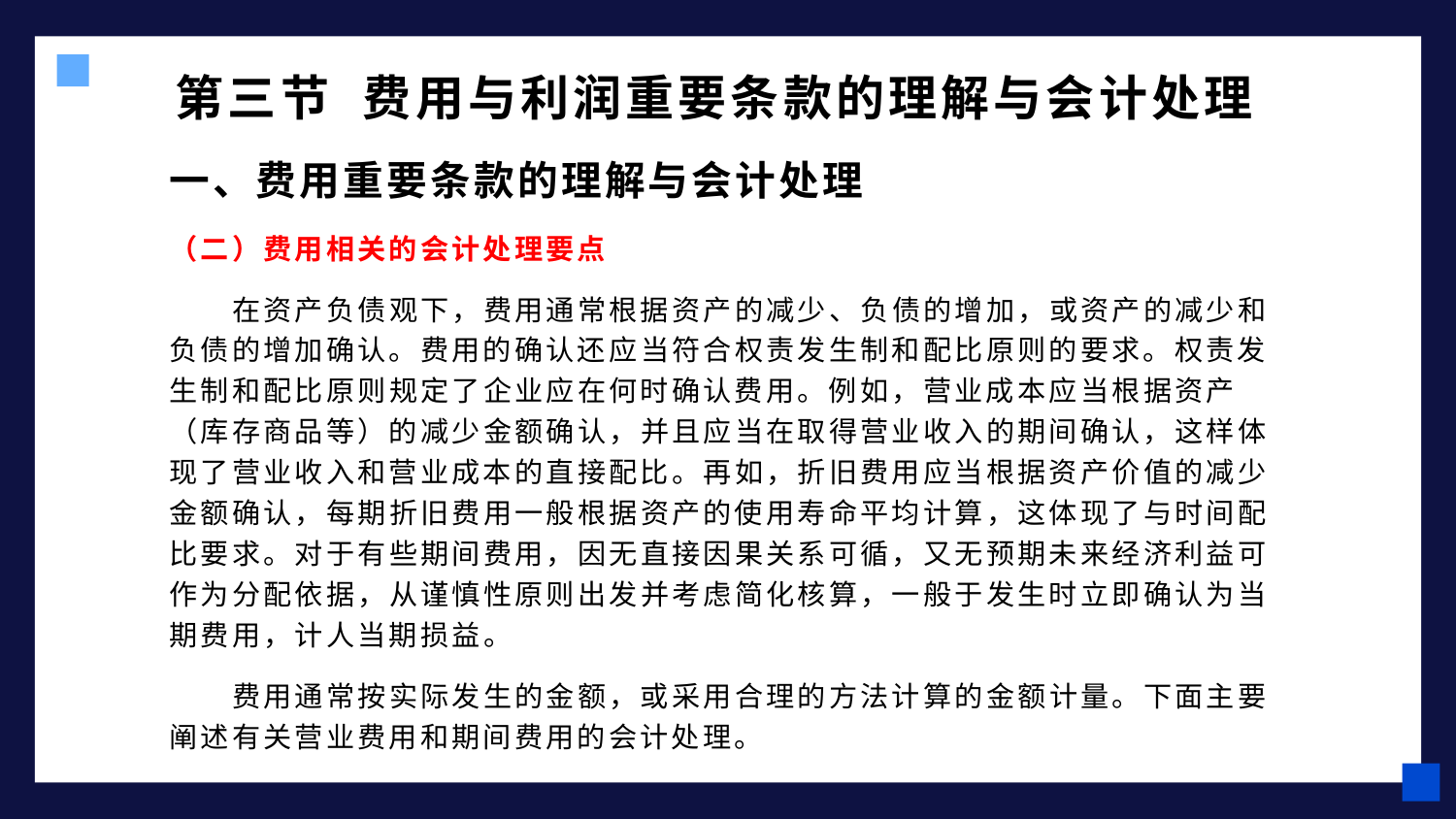

# 第三节  费用与利润重要条款的理解与会计处理
一、费用重要条款的理解与会计处理
（二）费用相关的会计处理要点
      在资产负债观下，费用通常根据资产的减少、负债的增加，或资产的减少和负债的增加确认。费用的确认还应当符合权责发生制和配比原则的要求。权责发生制和配比原则规定了企业应在何时确认费用。例如，营业成本应当根据资产（库存商品等）的减少金额确认，并且应当在取得营业收入的期间确认，这样体现了营业收入和营业成本的直接配比。再如，折旧费用应当根据资产价值的减少金额确认，每期折旧费用一般根据资产的使用寿命平均计算，这体现了与时间配比要求。对于有些期间费用，因无直接因果关系可循，又无预期未来经济利益可作为分配依据，从谨慎性原则出发并考虑简化核算，一般于发生时立即确认为当期费用，计人当期损益。
      费用通常按实际发生的金额，或采用合理的方法计算的金额计量。下面主要阐述有关营业费用和期间费用的会计处理。